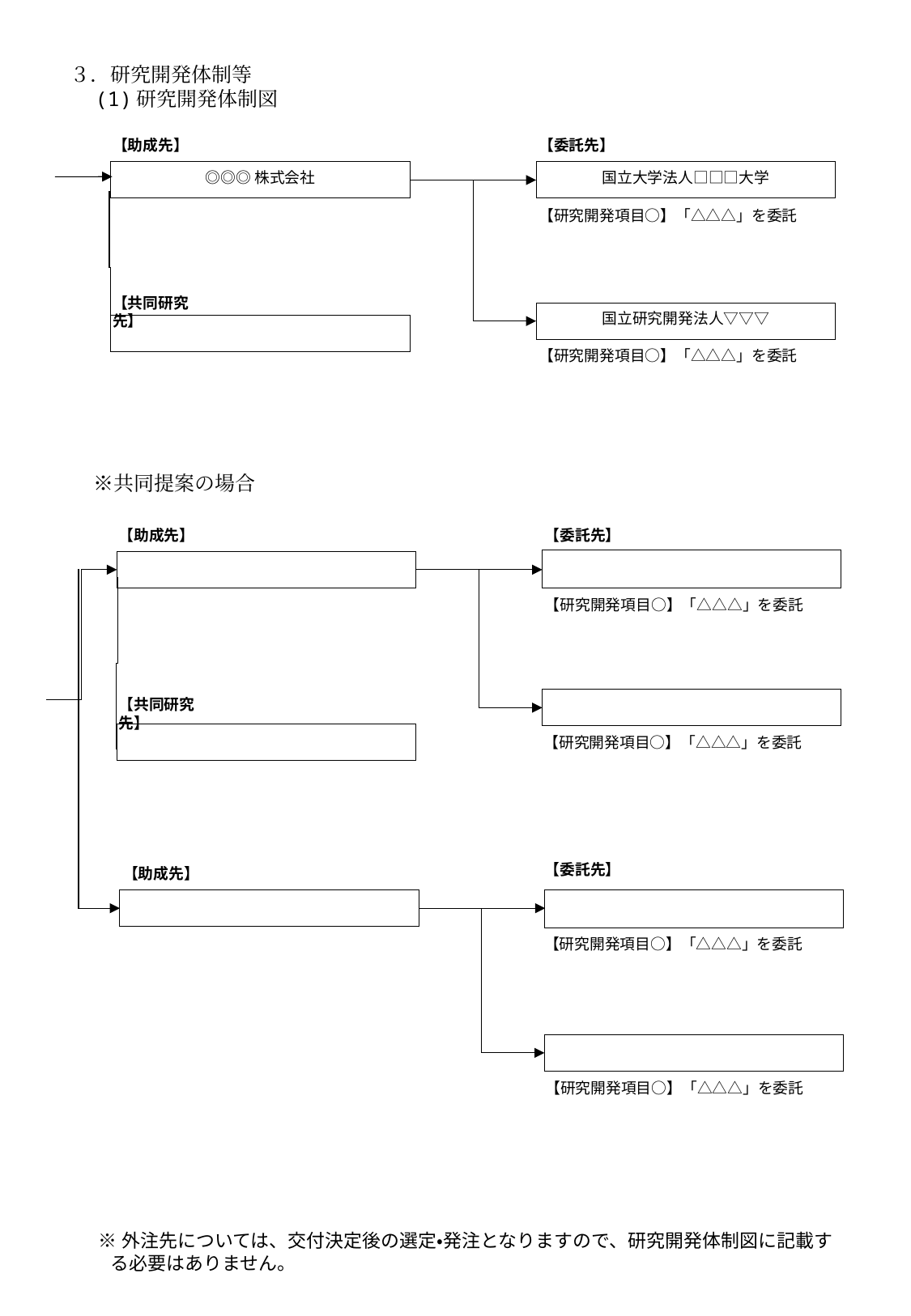

３．研究開発体制等
　(1)研究開発体制図
【助成先】
【委託先】
◎◎◎株式会社
国立大学法人□□□大学
【研究開発項目○】「△△△」を委託

【共同研究先】
国立研究開発法人▽▽▽

【研究開発項目○】「△△△」を委託
　※共同提案の場合
【助成先】
【委託先】

【研究開発項目○】「△△△」を委託
【共同研究先】

【研究開発項目○】「△△△」を委託
【委託先】
【助成先】

【研究開発項目○】「△△△」を委託

【研究開発項目○】「△△△」を委託
※外注先については、交付決定後の選定・発注となりますので、研究開発体制図に記載する必要はありません。